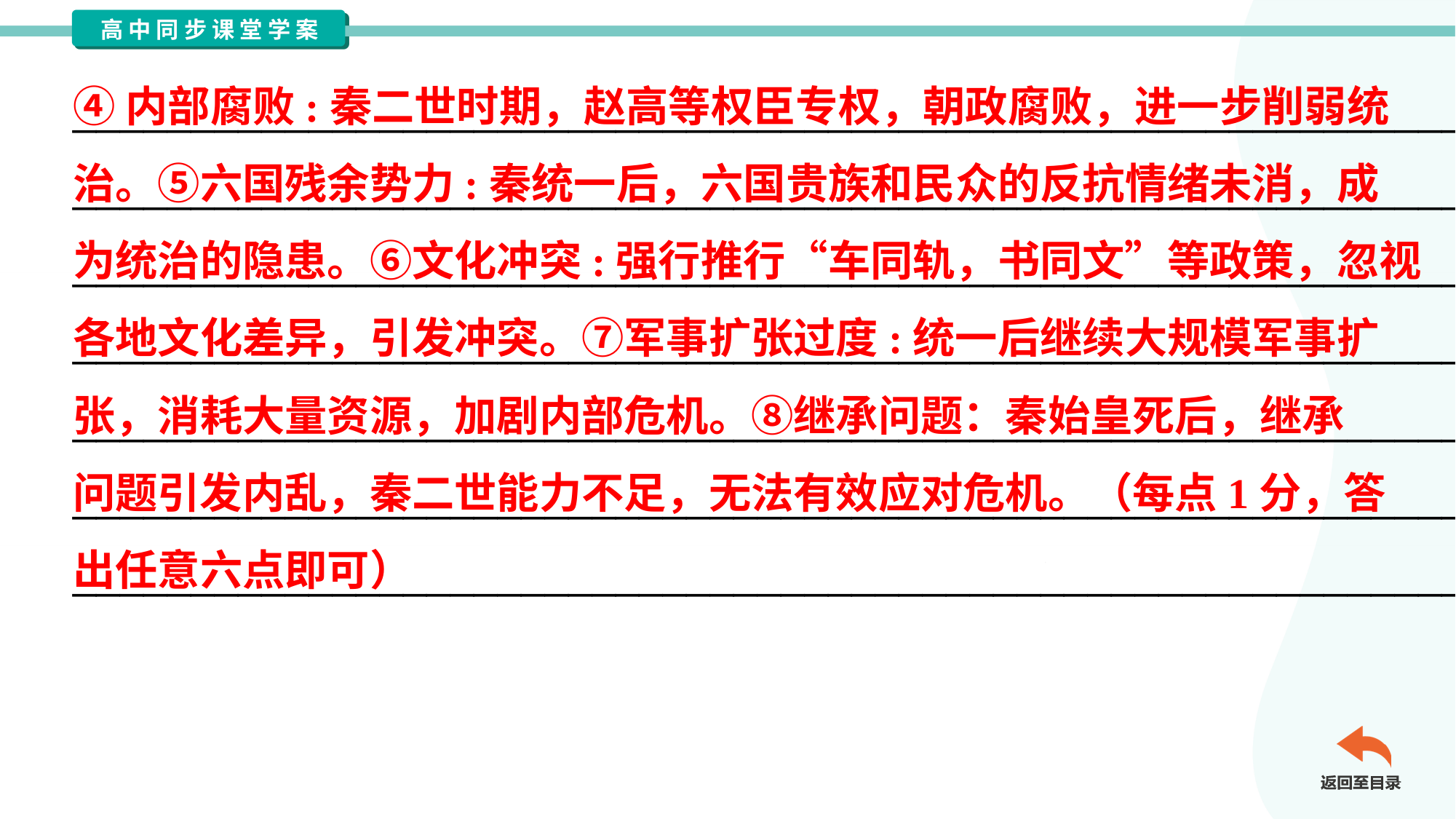

④内部腐败:秦二世时期，赵高等权臣专权，朝政腐败，进一步削弱统
治。⑤六国残余势力:秦统一后，六国贵族和民众的反抗情绪未消，成
为统治的隐患。⑥文化冲突:强行推行“车同轨，书同文”等政策，忽视
各地文化差异，引发冲突。⑦军事扩张过度:统一后继续大规模军事扩
张，消耗大量资源，加剧内部危机。⑧继承问题：秦始皇死后，继承
问题引发内乱，秦二世能力不足，无法有效应对危机。（每点1分，答
出任意六点即可）
_____________________________________________________________
_____________________________________________________________
_____________________________________________________________
_____________________________________________________________
_____________________________________________________________
_____________________________________________________________
_____________________________________________________________